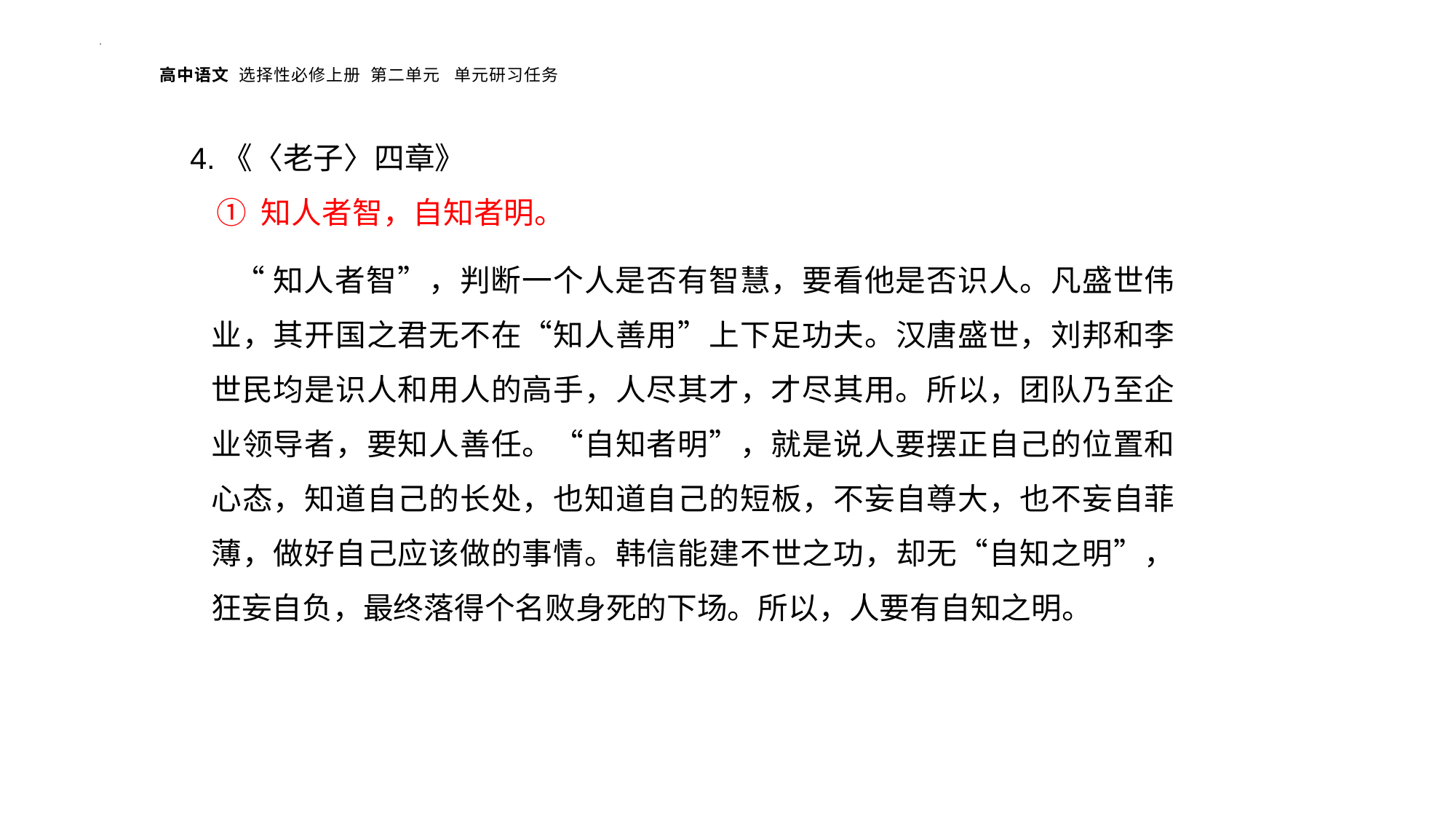

4.《〈老子〉四章》
    ① 知人者智，自知者明。
   “知人者智”，判断一个人是否有智慧，要看他是否识人。凡盛世伟业，其开国之君无不在“知人善用”上下足功夫。汉唐盛世，刘邦和李世民均是识人和用人的高手，人尽其才，才尽其用。所以，团队乃至企业领导者，要知人善任。“自知者明”，就是说人要摆正自己的位置和心态，知道自己的长处，也知道自己的短板，不妄自尊大，也不妄自菲薄，做好自己应该做的事情。韩信能建不世之功，却无“自知之明”，狂妄自负，最终落得个名败身死的下场。所以，人要有自知之明。